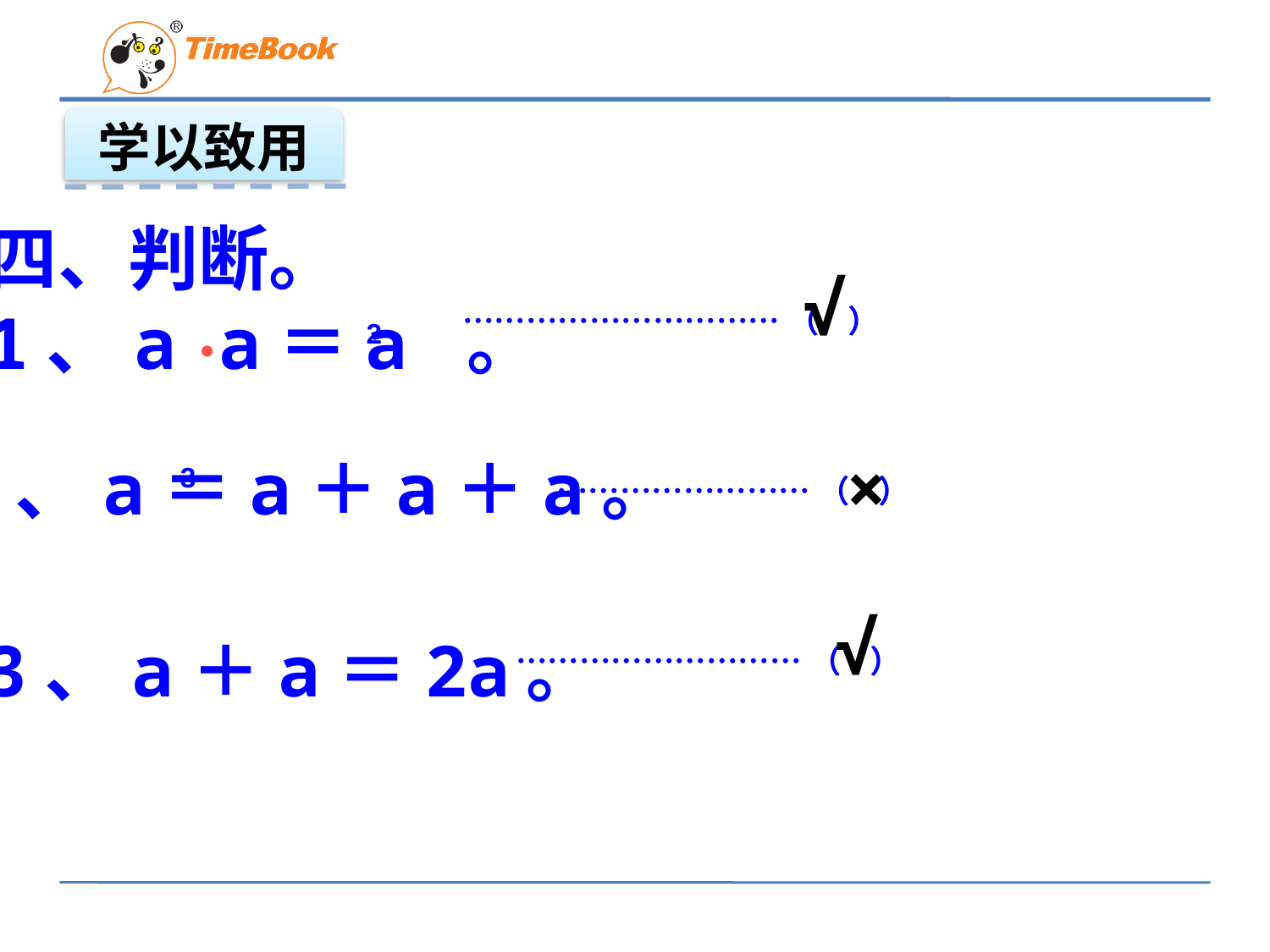

学以致用
四、判断。
1、a a＝a 。
2

…………………………（    ）
√
×
2、a＝a＋a＋a。
3
    ……………………（    ）
√
3、a＋a＝2a。
    ………………………（    ）